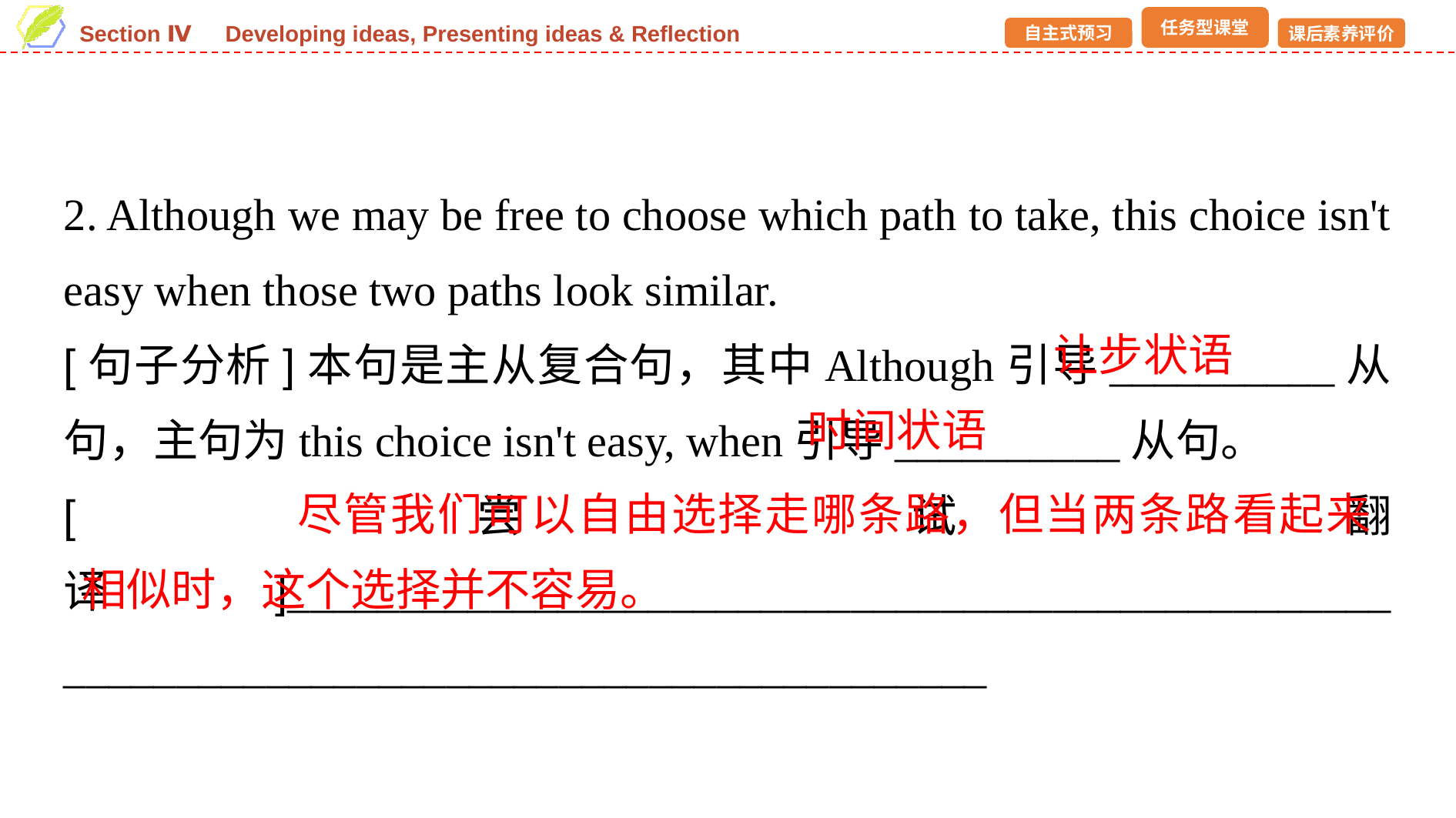

2. Although we may be free to choose which path to take, this choice isn't easy when those two paths look similar.
[句子分析]本句是主从复合句，其中Although引导__________从句，主句为this choice isn't easy, when引导__________从句。
[尝试翻译]_________________________________________________ _________________________________________
让步状语
时间状语
尽管我们可以自由选择走哪条路，但当两条路看起来相似时，这个选择并不容易。